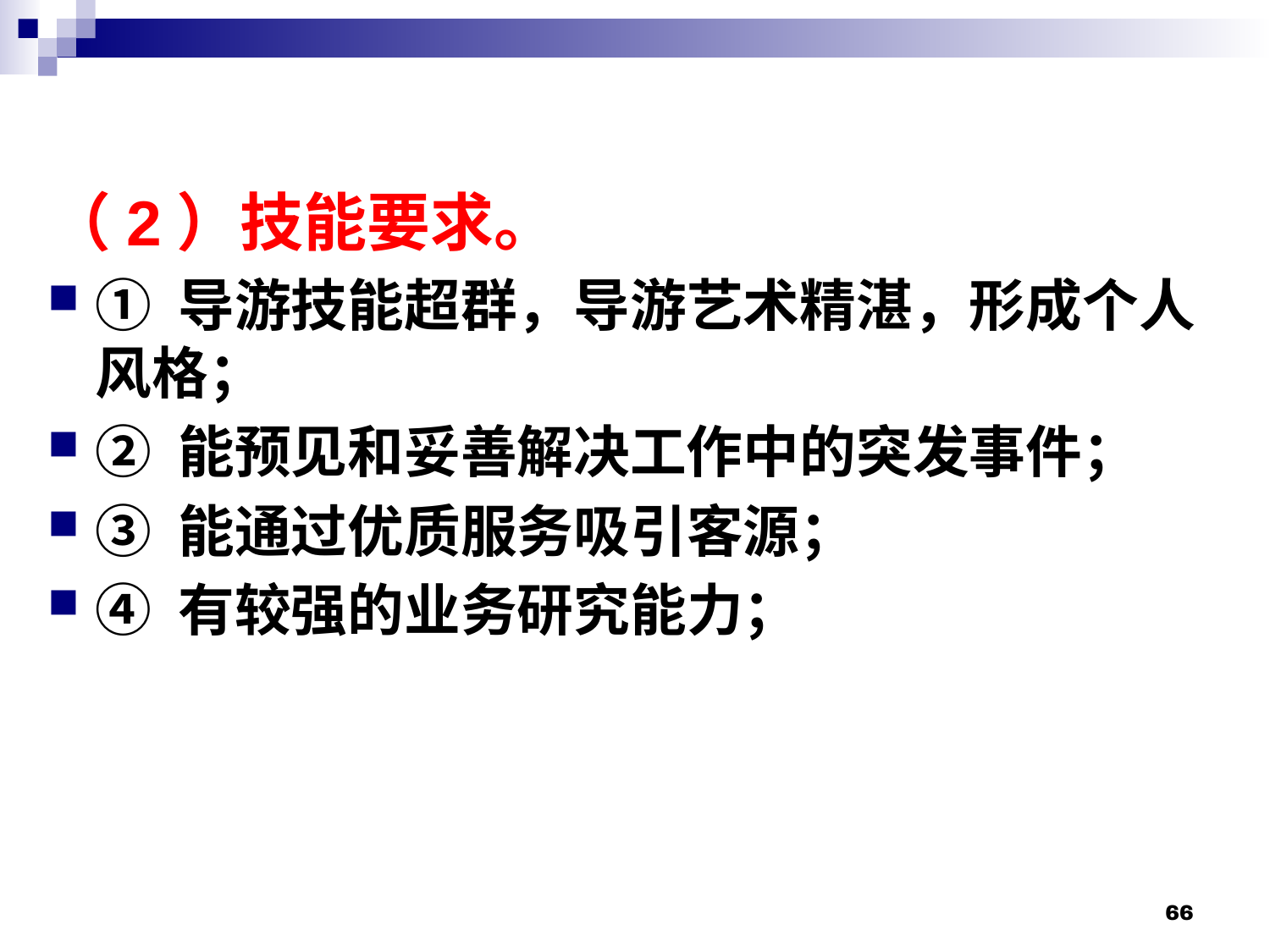

# （2）技能要求。
① 导游技能超群，导游艺术精湛，形成个人风格；
② 能预见和妥善解决工作中的突发事件；
③ 能通过优质服务吸引客源；
④ 有较强的业务研究能力；
66